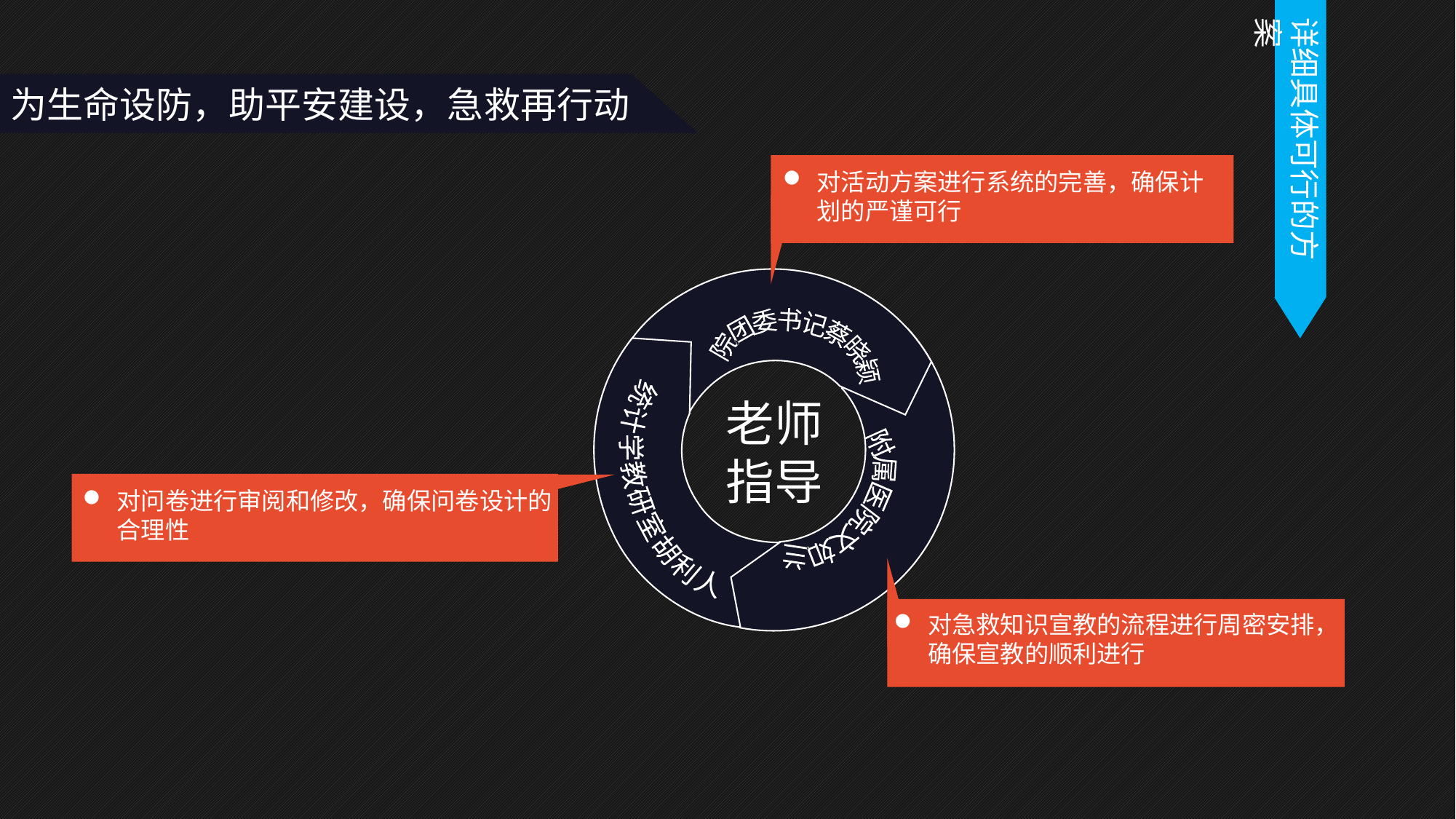

详细具体可行的方案

为生命设防，助平安建设，急救再行动

对活动方案进行系统的完善，确保计划的严谨可行

院团委书记蔡晓颖

统计学教研室胡利人
附属医院文如兰
老师
指导

对问卷进行审阅和修改，确保问卷设计的合理性

对急救知识宣教的流程进行周密安排，确保宣教的顺利进行